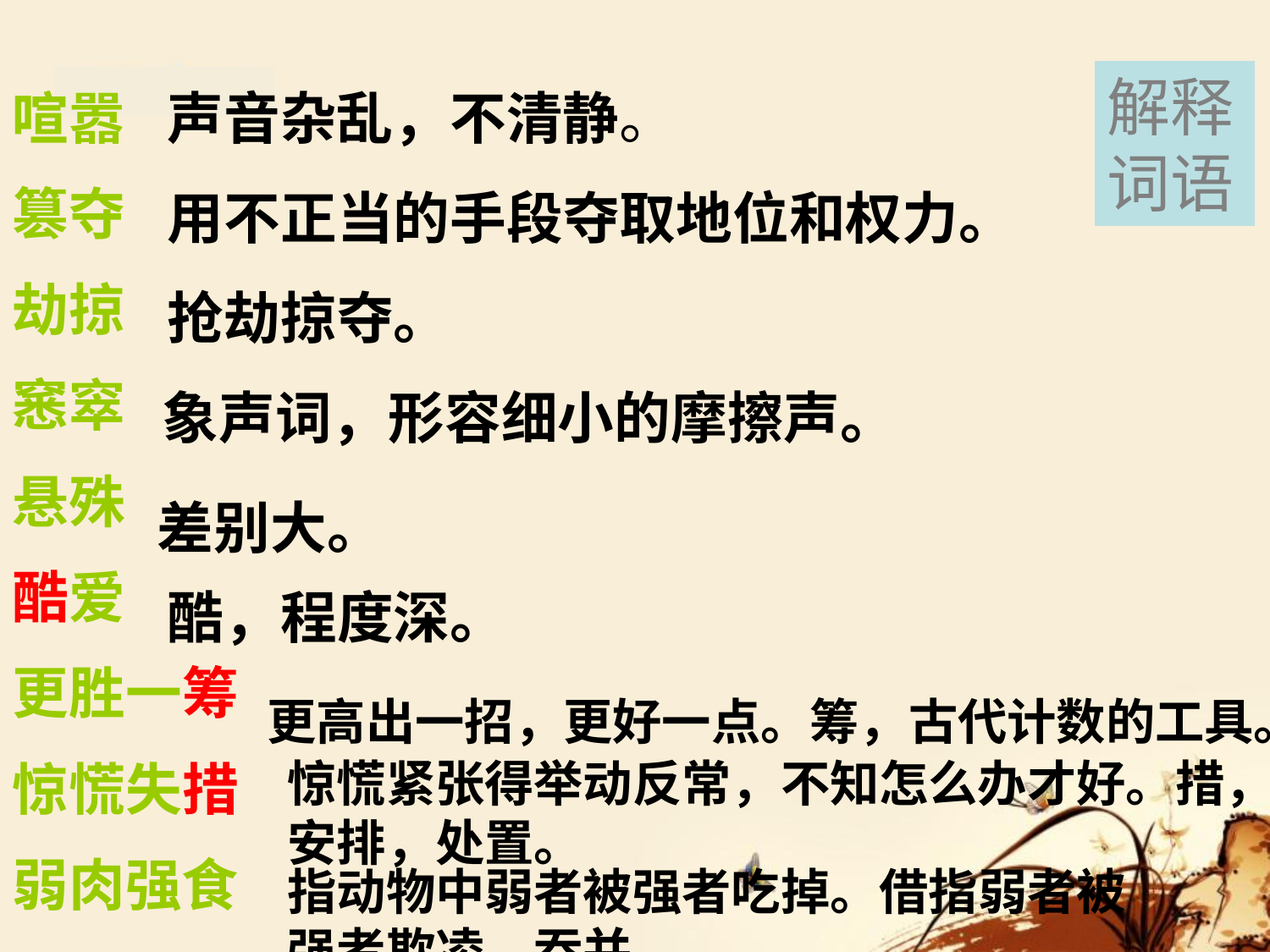

解释词语
喧嚣
篡夺
劫掠
窸窣
悬殊
酷爱
更胜一筹
惊慌失措
弱肉强食
声音杂乱，不清静。
用不正当的手段夺取地位和权力。
抢劫掠夺。
象声词，形容细小的摩擦声。
差别大。
酷，程度深。
更高出一招，更好一点。筹，古代计数的工具。
惊慌紧张得举动反常，不知怎么办才好。措，安排，处置。
指动物中弱者被强者吃掉。借指弱者被强者欺凌、吞并。